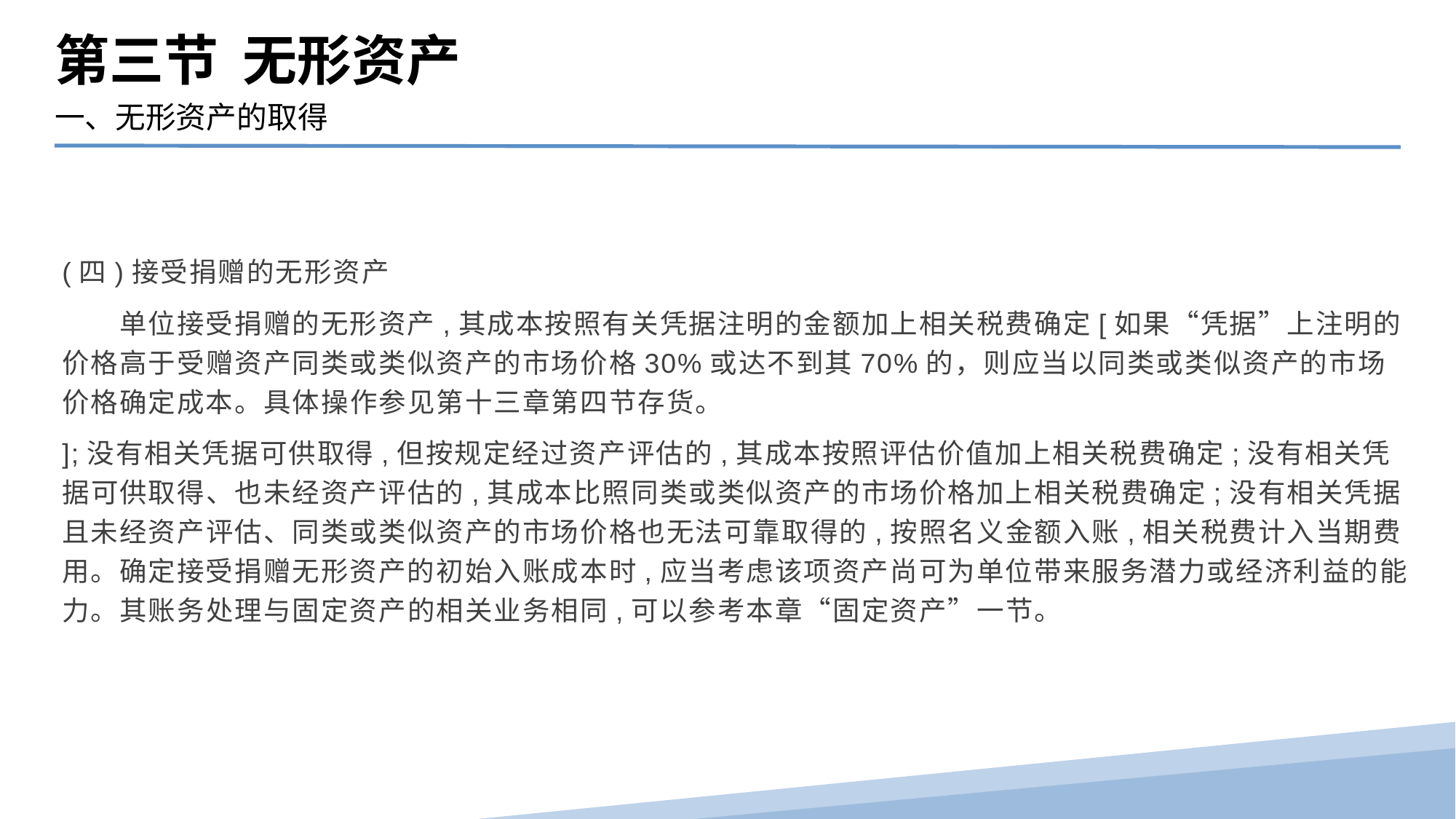

第三节  无形资产
一、无形资产的取得
(四)接受捐赠的无形资产
　　单位接受捐赠的无形资产,其成本按照有关凭据注明的金额加上相关税费确定[如果“凭据”上注明的价格高于受赠资产同类或类似资产的市场价格30%或达不到其70%的，则应当以同类或类似资产的市场价格确定成本。具体操作参见第十三章第四节存货。
];没有相关凭据可供取得,但按规定经过资产评估的,其成本按照评估价值加上相关税费确定;没有相关凭据可供取得、也未经资产评估的,其成本比照同类或类似资产的市场价格加上相关税费确定;没有相关凭据且未经资产评估、同类或类似资产的市场价格也无法可靠取得的,按照名义金额入账,相关税费计入当期费用。确定接受捐赠无形资产的初始入账成本时,应当考虑该项资产尚可为单位带来服务潜力或经济利益的能力。其账务处理与固定资产的相关业务相同,可以参考本章“固定资产”一节。